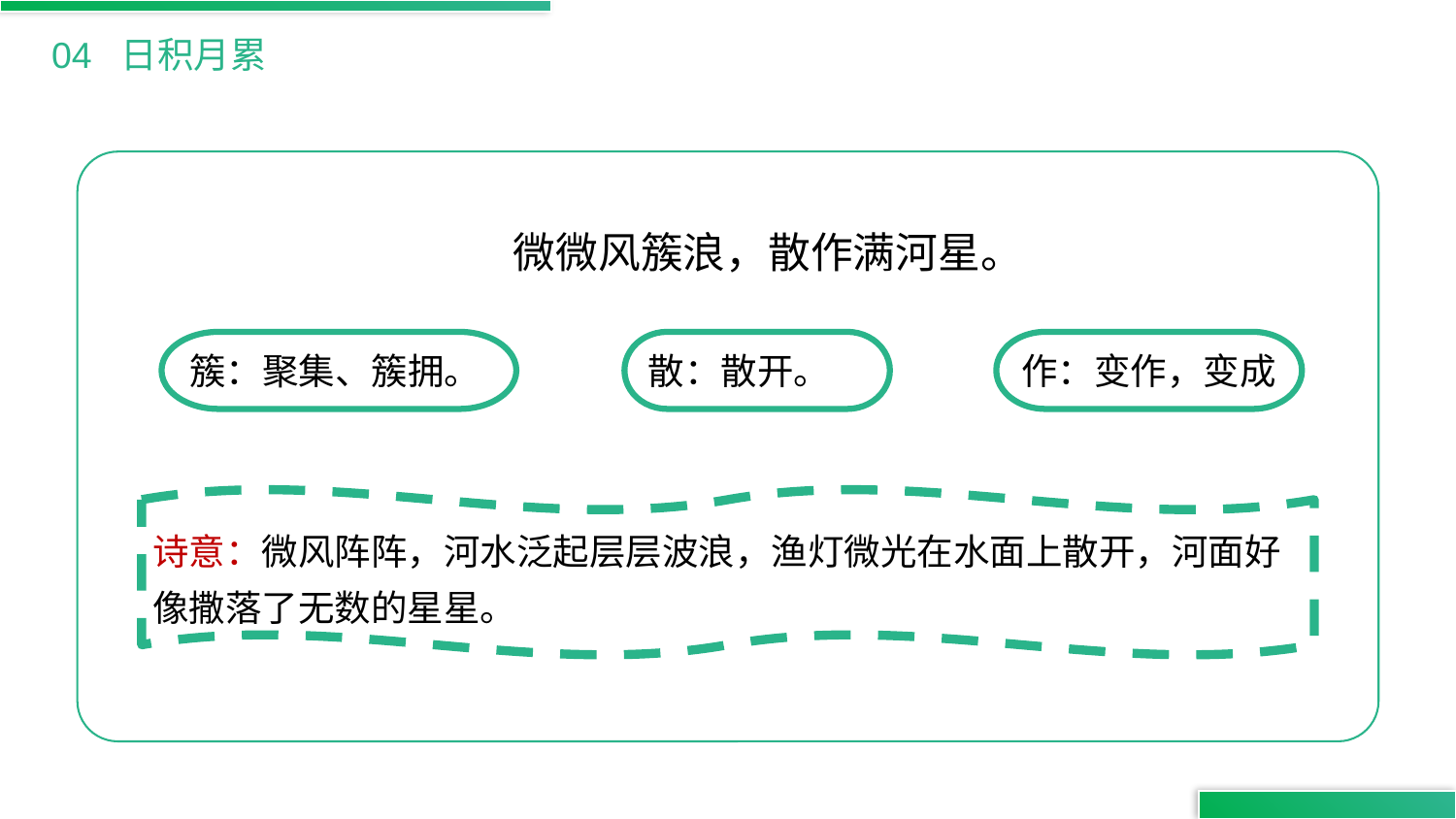

04  日积月累
微微风簇浪，散作满河星。
簇：聚集、簇拥。
散：散开。
作：变作，变成
诗意：微风阵阵，河水泛起层层波浪，渔灯微光在水面上散开，河面好像撒落了无数的星星。